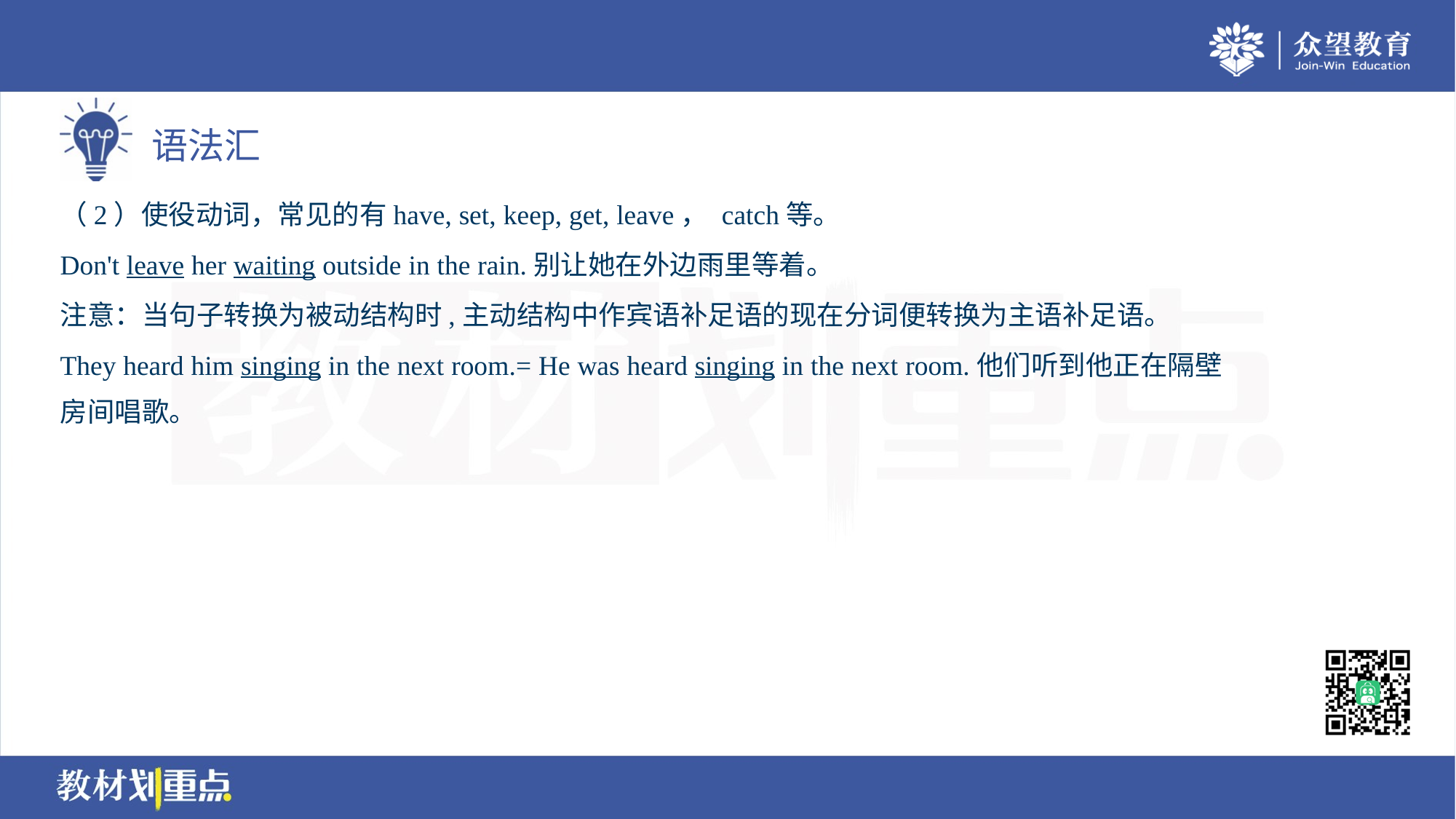

（2）使役动词，常见的有have, set, keep, get, leave， catch等。
Don't leave her waiting outside in the rain.别让她在外边雨里等着。
注意：当句子转换为被动结构时,主动结构中作宾语补足语的现在分词便转换为主语补足语。
They heard him singing in the next room.= He was heard singing in the next room.他们听到他正在隔壁
房间唱歌。